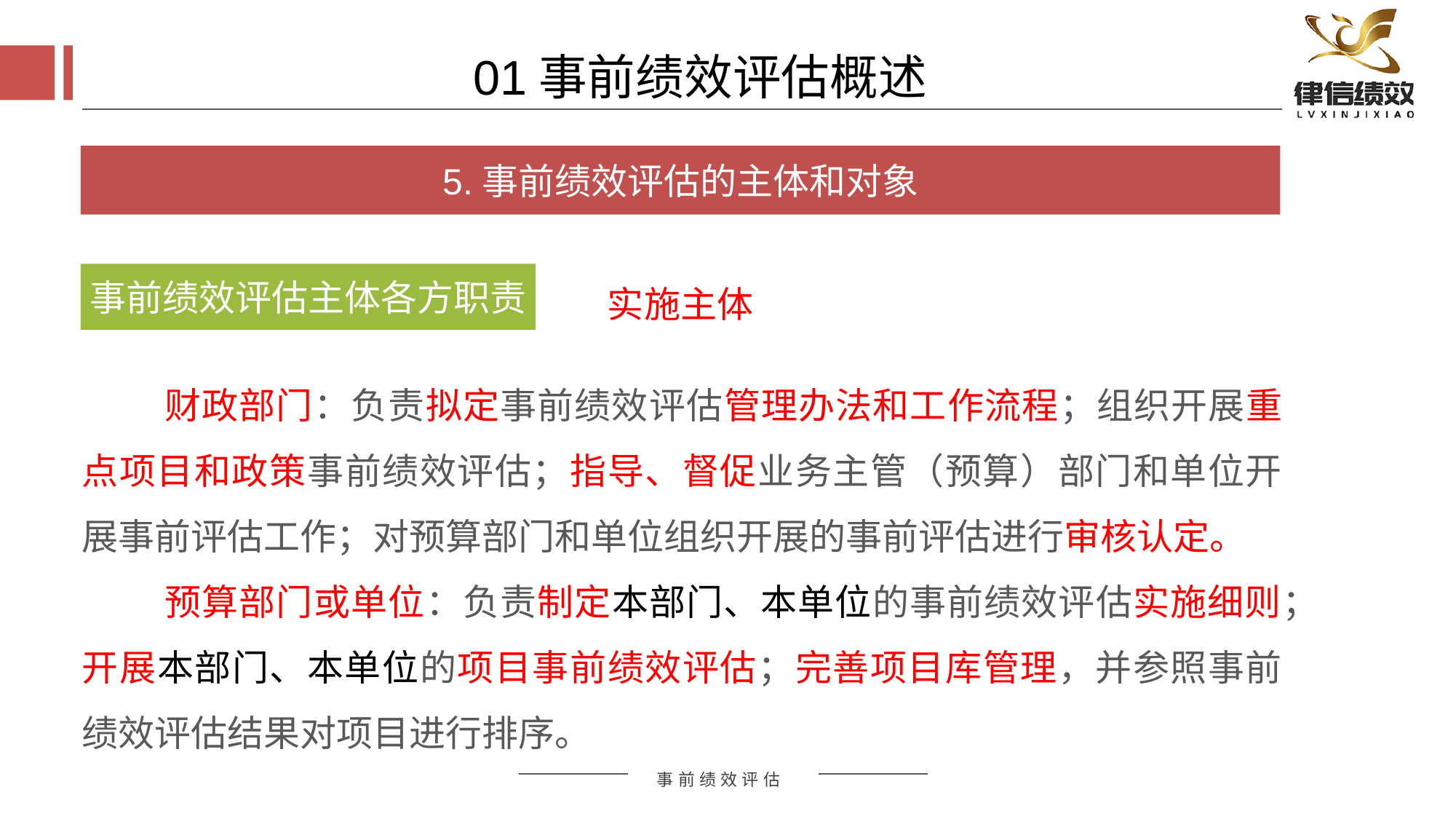

01事前绩效评估概述
5.事前绩效评估的主体和对象
实施主体
事前绩效评估主体各方职责
  财政部门：负责拟定事前绩效评估管理办法和工作流程；组织开展重点项目和政策事前绩效评估；指导、督促业务主管（预算）部门和单位开展事前评估工作；对预算部门和单位组织开展的事前评估进行审核认定。
  预算部门或单位：负责制定本部门、本单位的事前绩效评估实施细则；开展本部门、本单位的项目事前绩效评估；完善项目库管理，并参照事前绩效评估结果对项目进行排序。